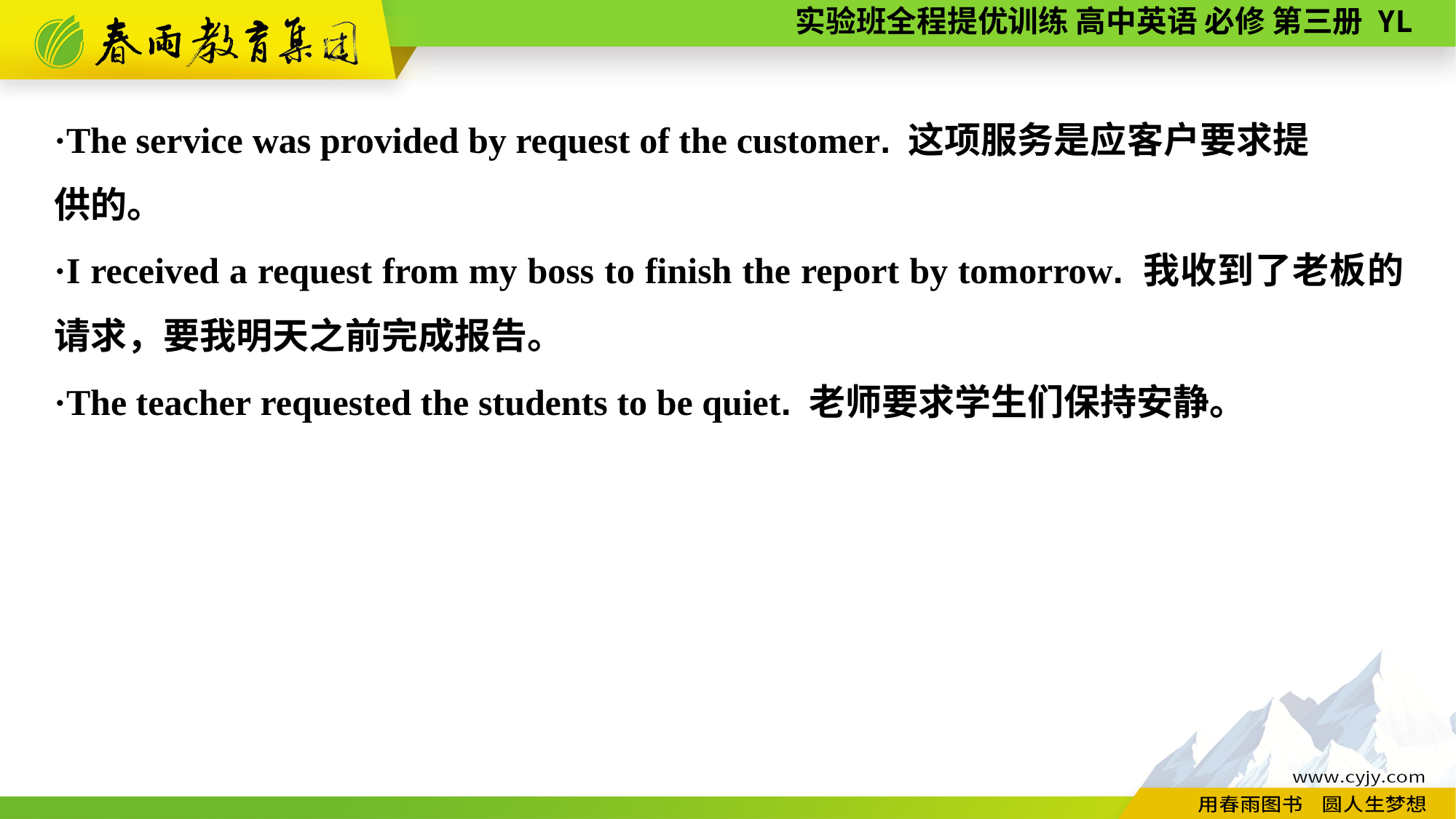

·The service was provided by request of the customer. 这项服务是应客户要求提
供的。
·I received a request from my boss to finish the report by tomorrow. 我收到了老板的请求，要我明天之前完成报告。
·The teacher requested the students to be quiet. 老师要求学生们保持安静。